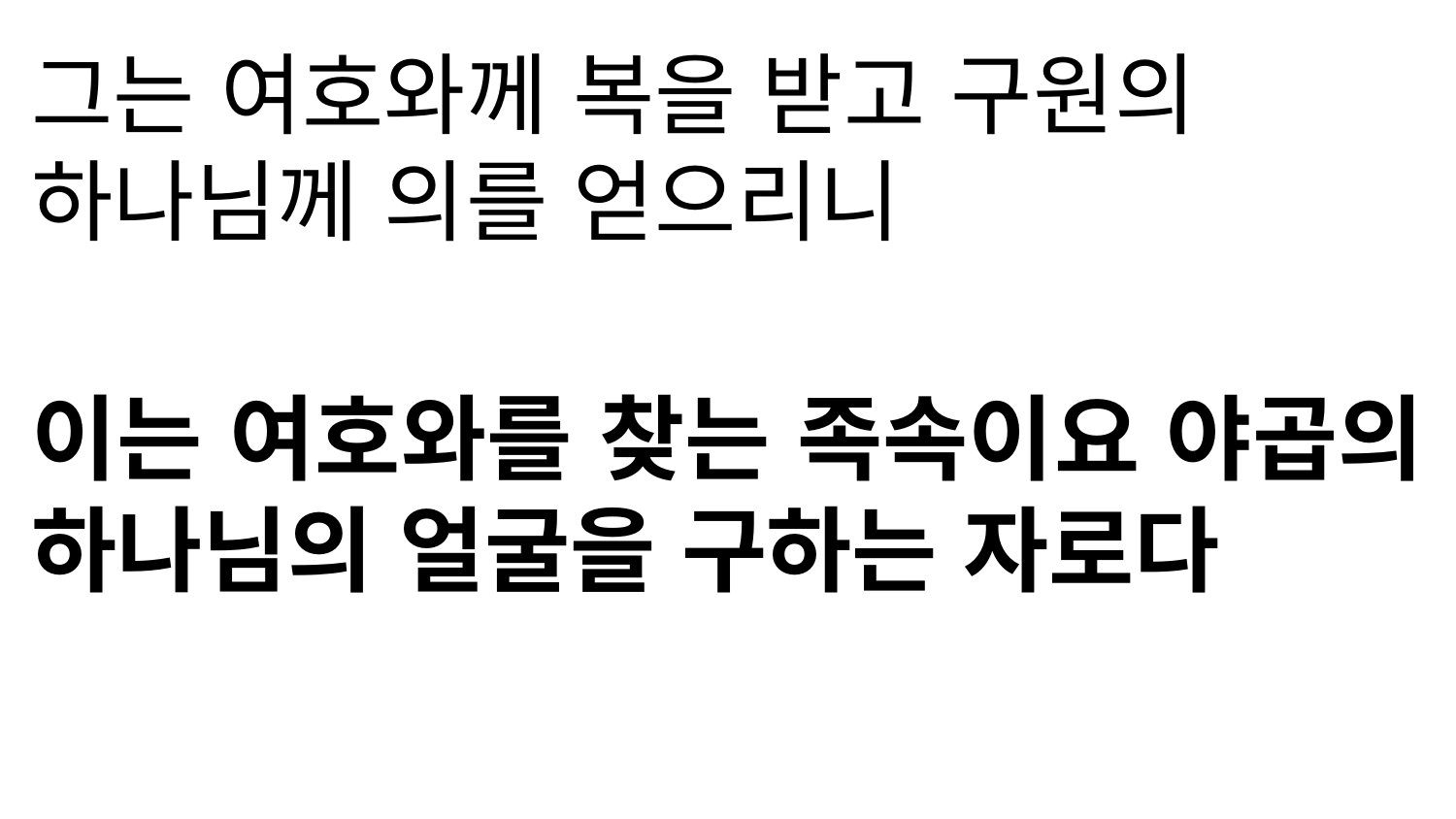

그는 여호와께 복을 받고 구원의 하나님께 의를 얻으리니
이는 여호와를 찾는 족속이요 야곱의 하나님의 얼굴을 구하는 자로다